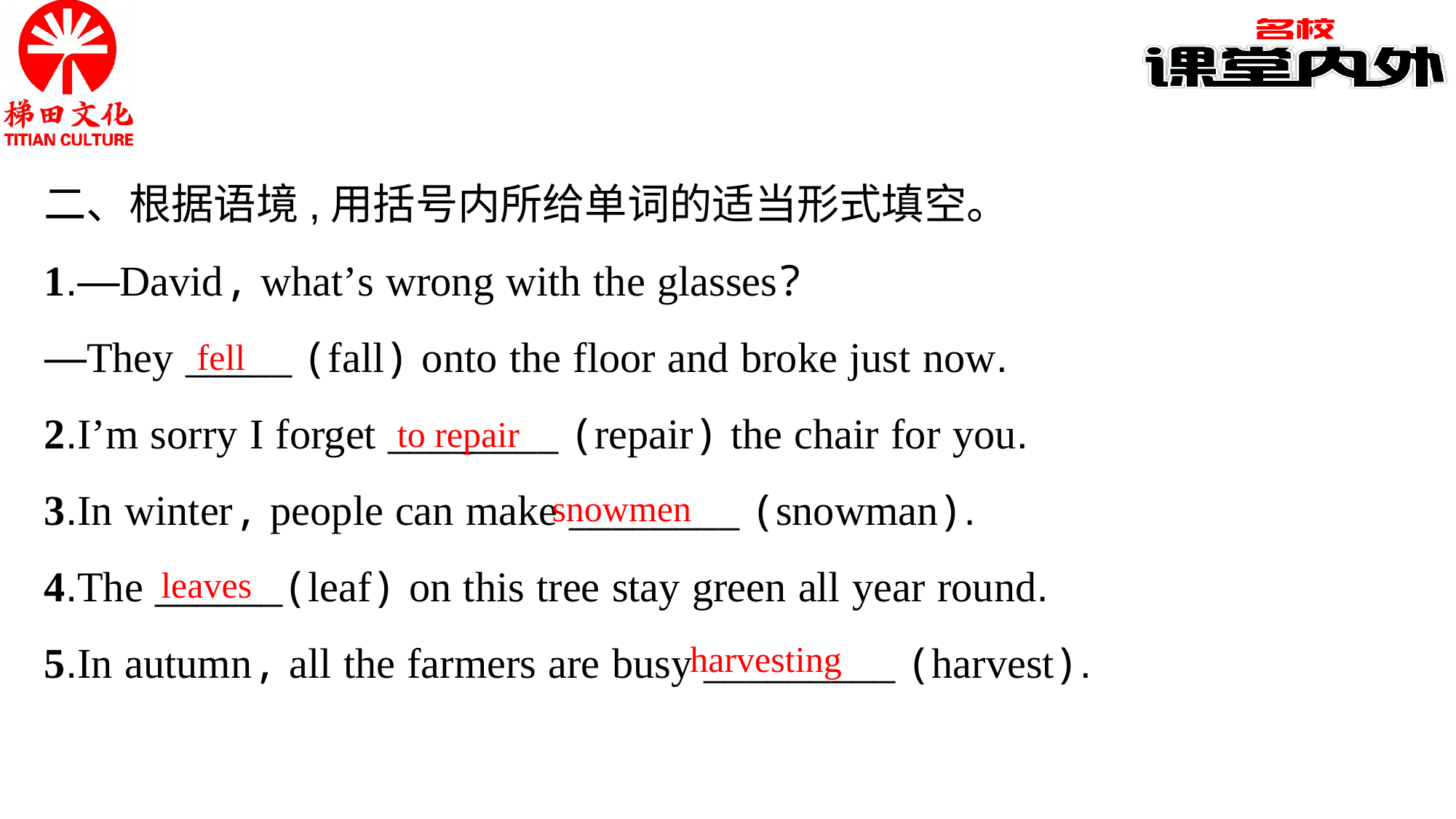

二、根据语境,用括号内所给单词的适当形式填空。
1.—David, what’s wrong with the glasses?
—They _____ (fall) onto the floor and broke just now.
2.I’m sorry I forget ________ (repair) the chair for you.
3.In winter, people can make ________ (snowman).
4.The ______(leaf) on this tree stay green all year round.
5.In autumn, all the farmers are busy _________ (harvest).
fell
to repair
snowmen
leaves
harvesting